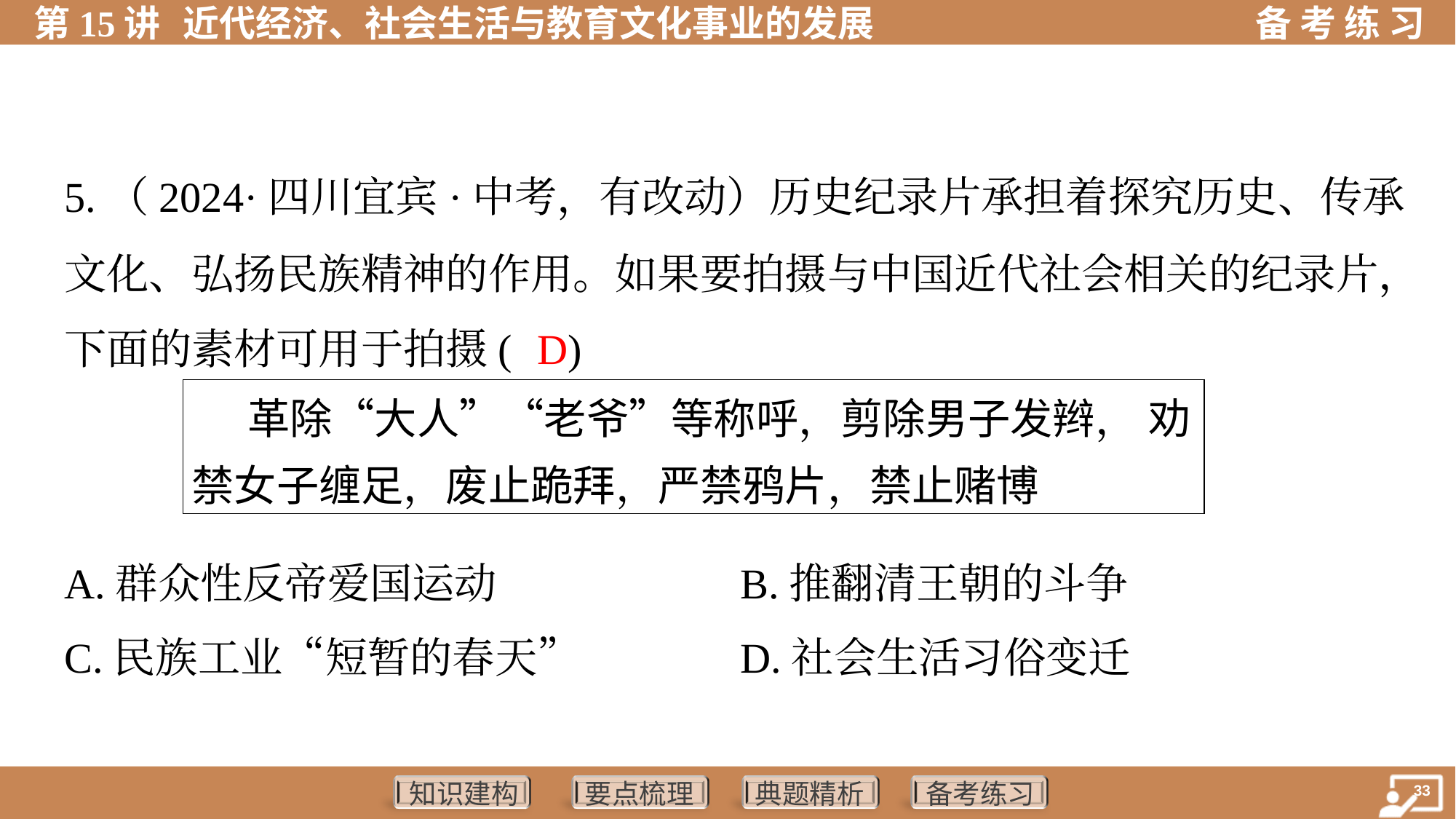

5.（2024·四川宜宾·中考，有改动）历史纪录片承担着探究历史、传承
文化、弘扬民族精神的作用。如果要拍摄与中国近代社会相关的纪录片，
下面的素材可用于拍摄(     )
D
| 革除“大人”“老爷”等称呼，剪除男子发辫， 劝禁女子缠足，废止跪拜，严禁鸦片，禁止赌博 |
| --- |
A.群众性反帝爱国运动	B.推翻清王朝的斗争
C.民族工业“短暂的春天”	D.社会生活习俗变迁